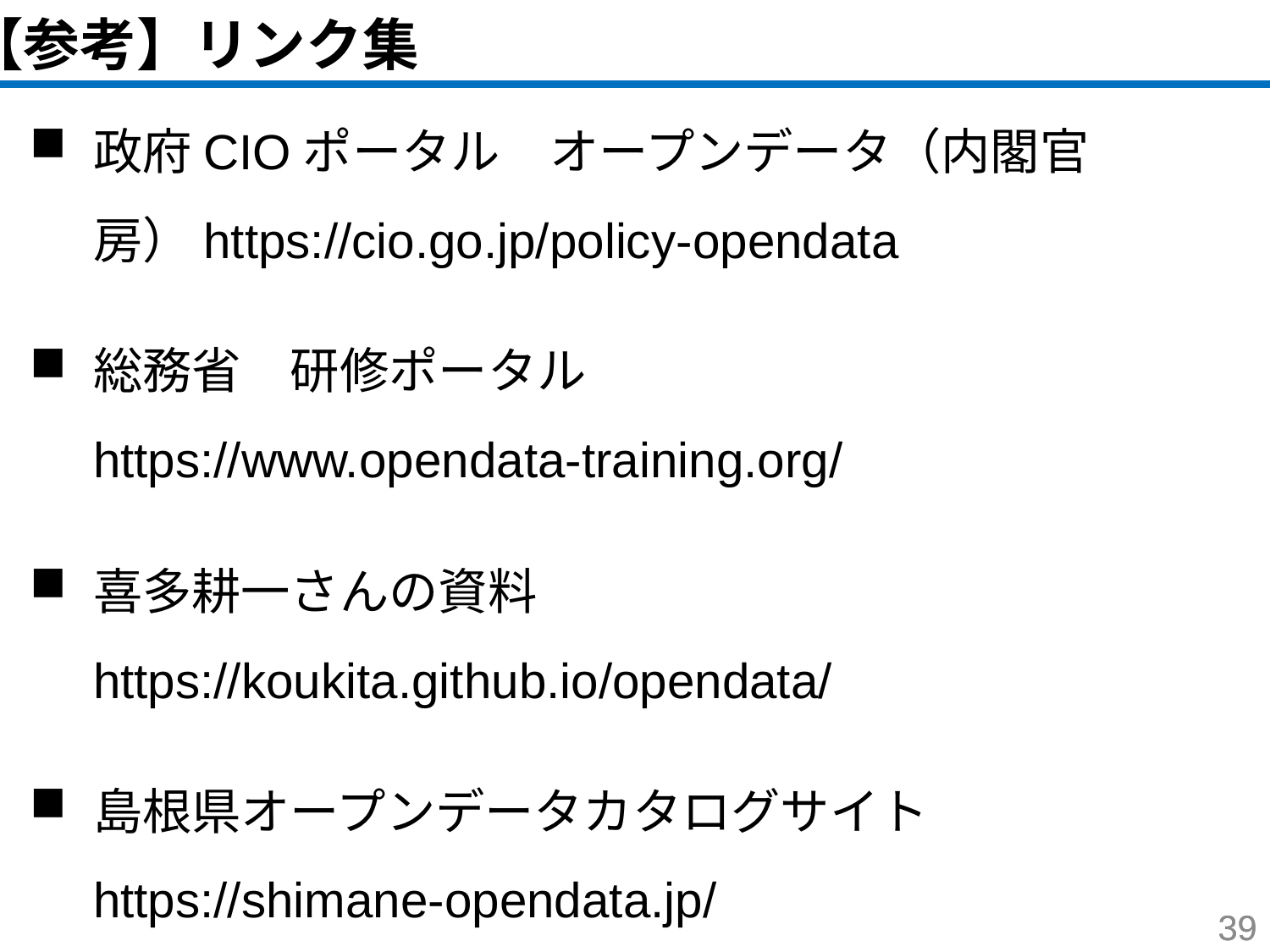

【参考】リンク集
政府CIOポータル　オープンデータ（内閣官房）https://cio.go.jp/policy-opendata
総務省　研修ポータル
https://www.opendata-training.org/
喜多耕一さんの資料　https://koukita.github.io/opendata/
島根県オープンデータカタログサイト
https://shimane-opendata.jp/
39
39